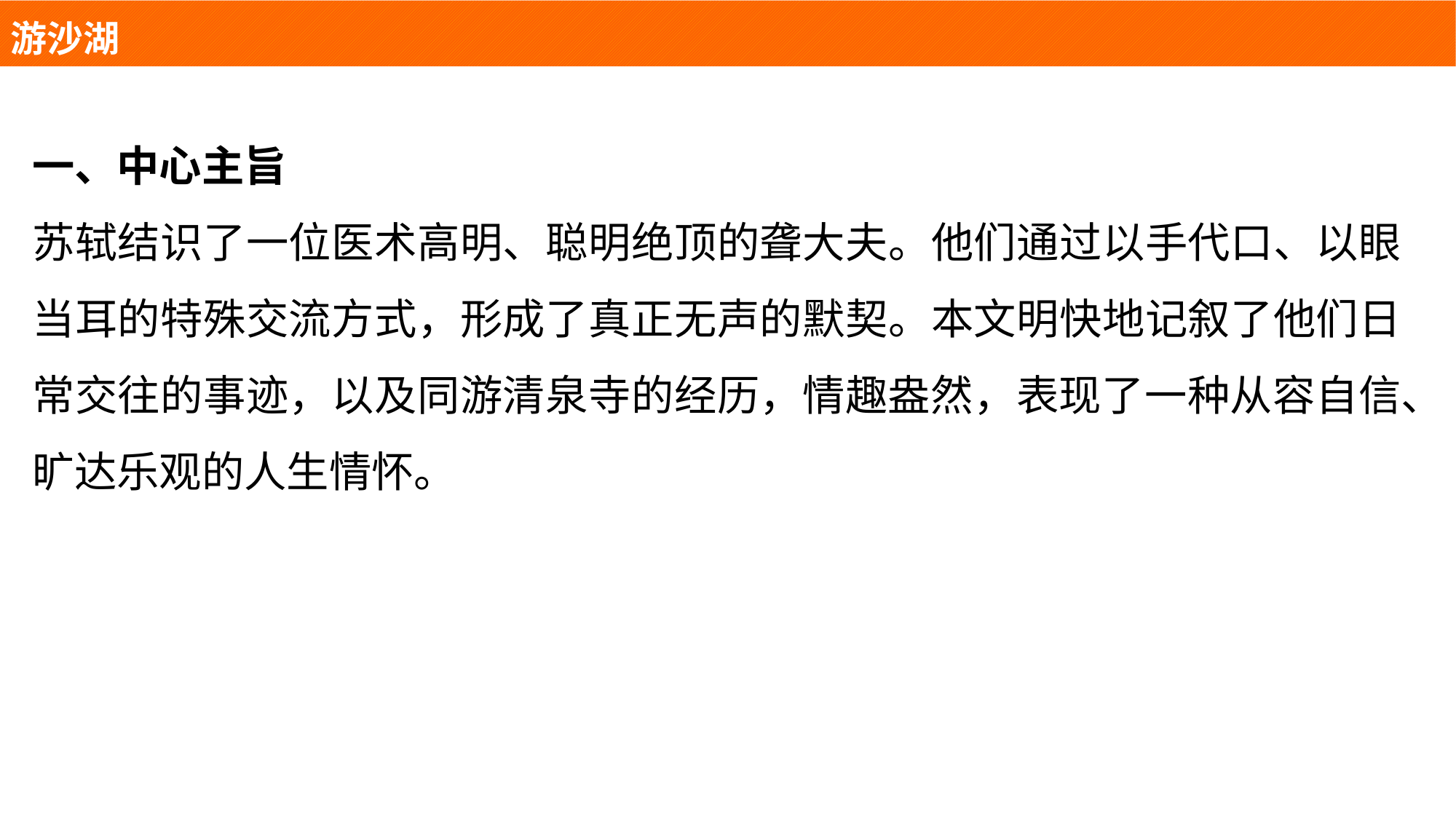

游沙湖
一、中心主旨
苏轼结识了一位医术高明、聪明绝顶的聋大夫。他们通过以手代口、以眼当耳的特殊交流方式，形成了真正无声的默契。本文明快地记叙了他们日常交往的事迹，以及同游清泉寺的经历，情趣盎然，表现了一种从容自信、旷达乐观的人生情怀。